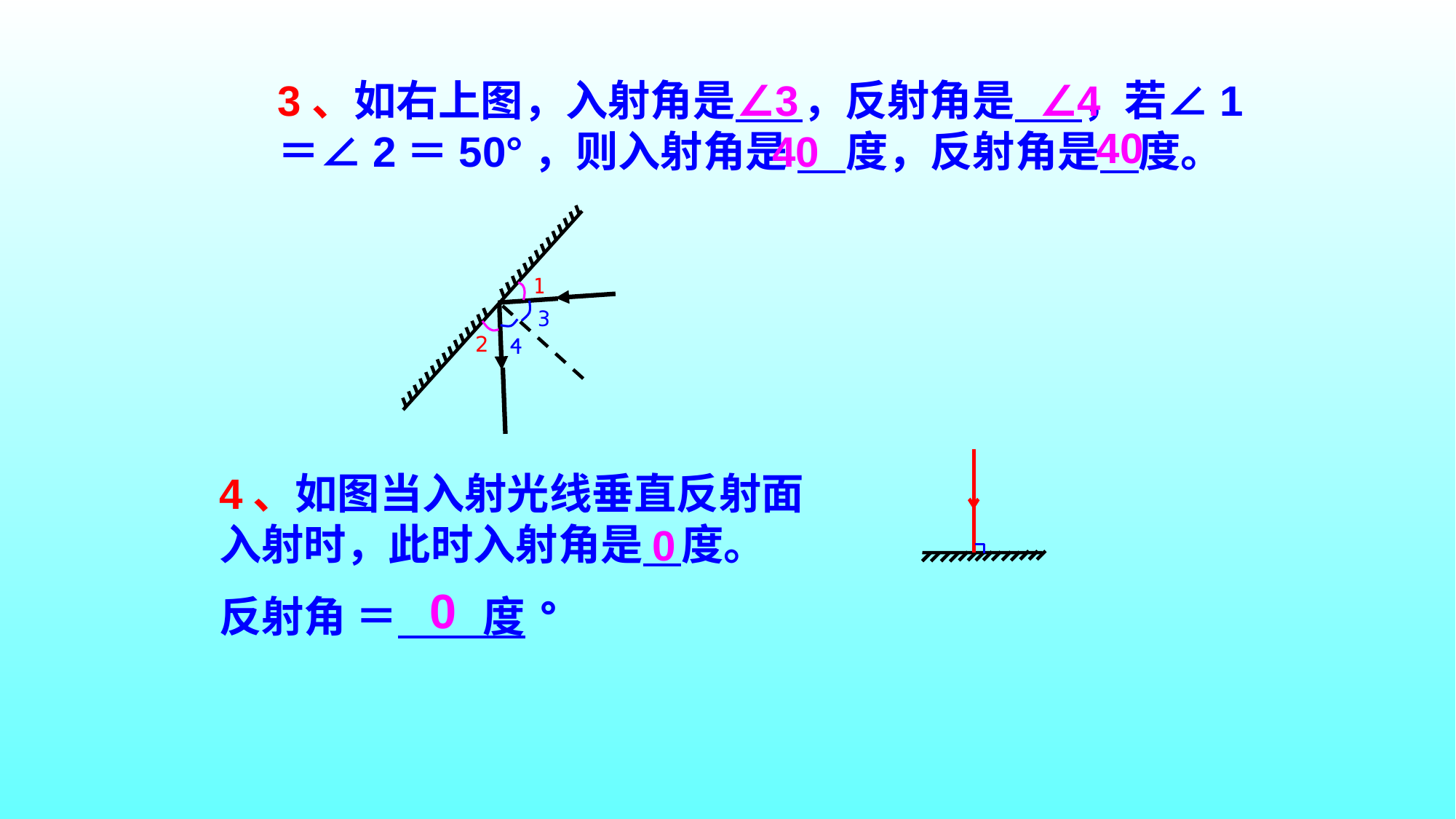

3、如右上图，入射角是       ，反射角是       ，若∠1＝∠2＝50°，则入射角是      度，反射角是    度。
∠3
∠4
40
40

1
3

2
4

4、如图当入射光线垂直反射面入射时，此时入射角是    度。
反射角 ＝　　度°

0
0
21